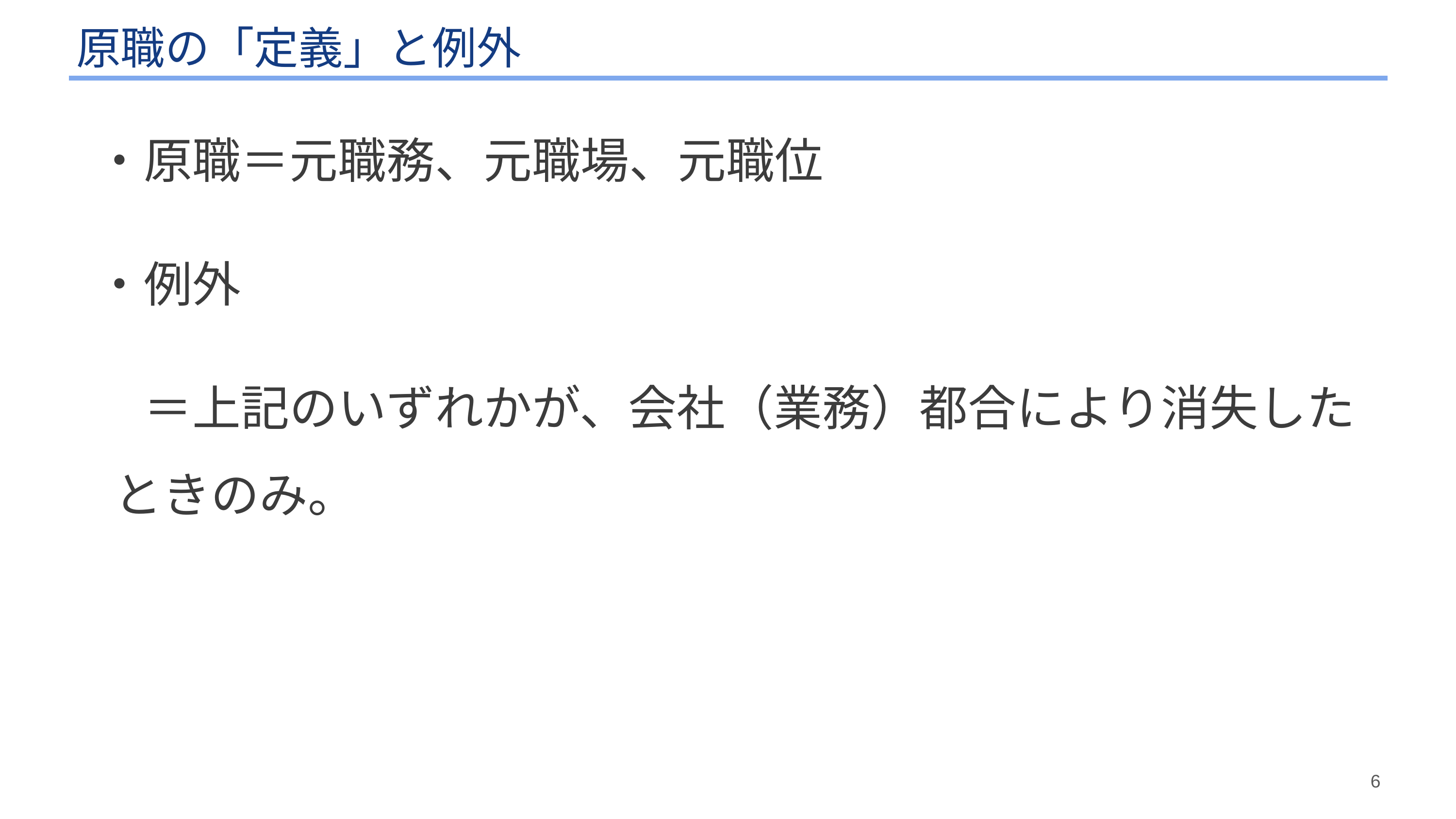

# 原職の「定義」と例外
・原職＝元職務、元職場、元職位
・例外
　＝上記のいずれかが、会社（業務）都合により消失したときのみ。

6